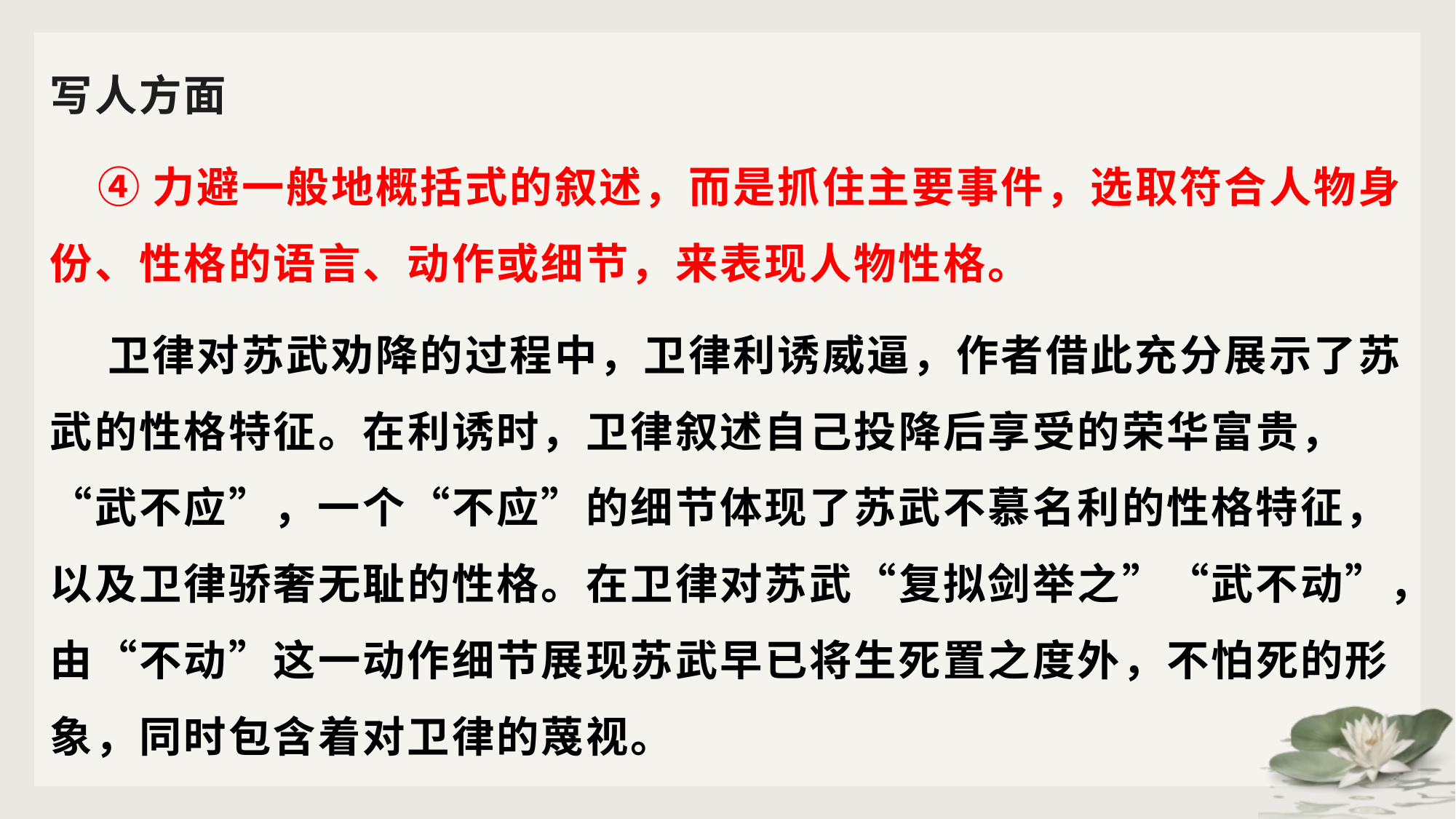

写人方面
    ④力避一般地概括式的叙述，而是抓住主要事件，选取符合人物身份、性格的语言、动作或细节，来表现人物性格。
    卫律对苏武劝降的过程中，卫律利诱威逼，作者借此充分展示了苏武的性格特征。在利诱时，卫律叙述自己投降后享受的荣华富贵，“武不应”，一个“不应”的细节体现了苏武不慕名利的性格特征，以及卫律骄奢无耻的性格。在卫律对苏武“复拟剑举之”“武不动”，由“不动”这一动作细节展现苏武早已将生死置之度外，不怕死的形象，同时包含着对卫律的蔑视。